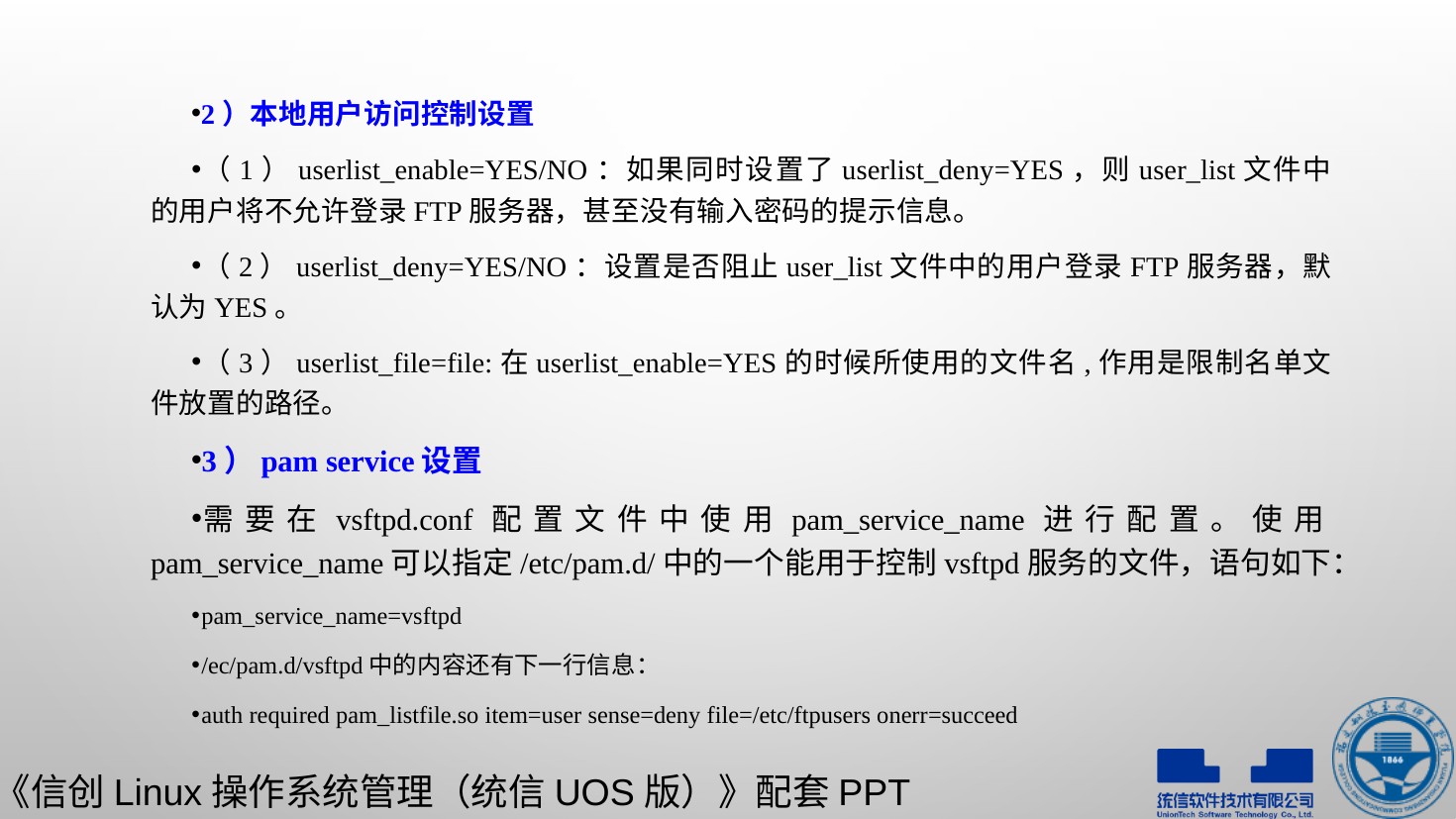

2）本地用户访问控制设置
（1）userlist_enable=YES/NO：如果同时设置了userlist_deny=YES，则user_list文件中的用户将不允许登录FTP服务器，甚至没有输入密码的提示信息。
（2）userlist_deny=YES/NO：设置是否阻止user_list文件中的用户登录FTP服务器，默认为YES。
（3）userlist_file=file:在userlist_enable=YES的时候所使用的文件名,作用是限制名单文件放置的路径。
3）pam service设置
需要在vsftpd.conf配置文件中使用pam_service_name进行配置。使用pam_service_name可以指定/etc/pam.d/中的一个能用于控制vsftpd服务的文件，语句如下：
pam_service_name=vsftpd
/ec/pam.d/vsftpd中的内容还有下一行信息：
auth required pam_listfile.so item=user sense=deny file=/etc/ftpusers onerr=succeed